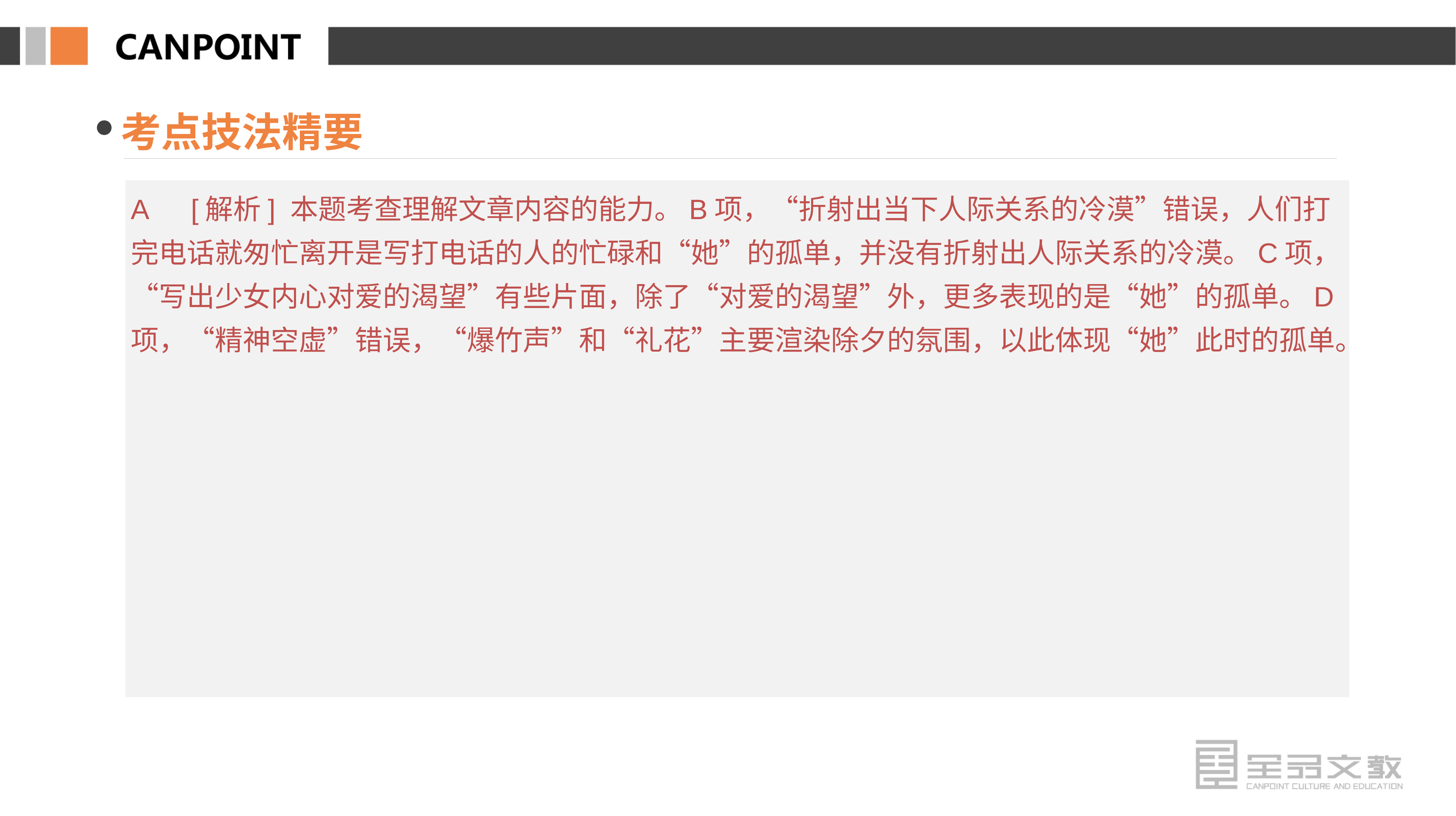

考点技法精要

A　[解析] 本题考查理解文章内容的能力。B项，“折射出当下人际关系的冷漠”错误，人们打完电话就匆忙离开是写打电话的人的忙碌和“她”的孤单，并没有折射出人际关系的冷漠。C项，“写出少女内心对爱的渴望”有些片面，除了“对爱的渴望”外，更多表现的是“她”的孤单。D项，“精神空虚”错误，“爆竹声”和“礼花”主要渲染除夕的氛围，以此体现“她”此时的孤单。